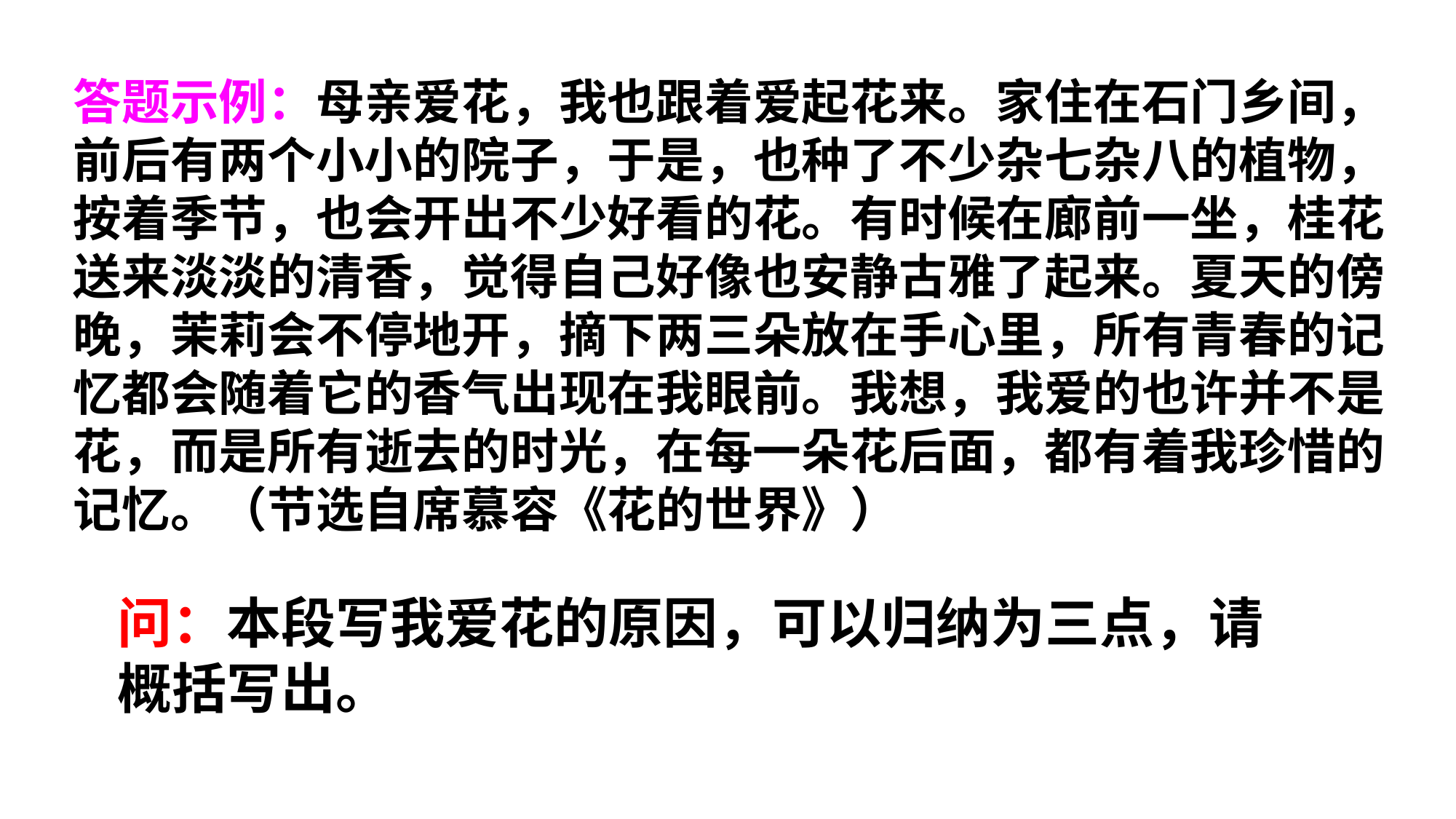

答题示例：母亲爱花，我也跟着爱起花来。家住在石门乡间，前后有两个小小的院子，于是，也种了不少杂七杂八的植物，按着季节，也会开出不少好看的花。有时候在廊前一坐，桂花送来淡淡的清香，觉得自己好像也安静古雅了起来。夏天的傍晚，茉莉会不停地开，摘下两三朵放在手心里，所有青春的记忆都会随着它的香气出现在我眼前。我想，我爱的也许并不是花，而是所有逝去的时光，在每一朵花后面，都有着我珍惜的记忆。（节选自席慕容《花的世界》）
问：本段写我爱花的原因，可以归纳为三点，请概括写出。